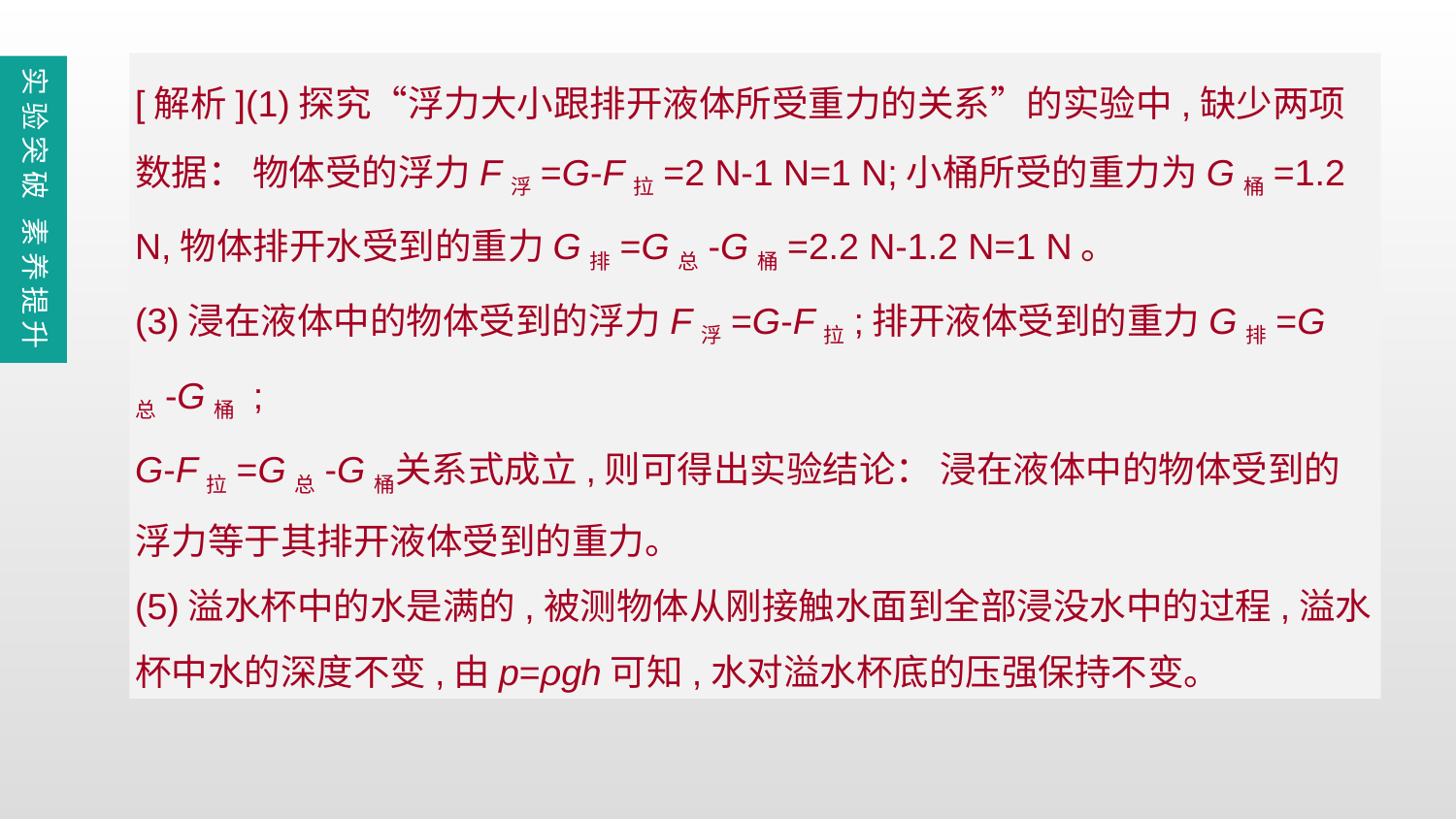

[解析](1)探究“浮力大小跟排开液体所受重力的关系”的实验中,缺少两项数据： 物体受的浮力F浮=G-F拉=2 N-1 N=1 N;小桶所受的重力为G桶=1.2 N,物体排开水受到的重力G排=G总-G桶=2.2 N-1.2 N=1 N。
(3)浸在液体中的物体受到的浮力F浮=G-F拉;排开液体受到的重力G排=G总-G桶  ;
G-F拉=G总-G桶关系式成立,则可得出实验结论： 浸在液体中的物体受到的浮力等于其排开液体受到的重力。
(5)溢水杯中的水是满的,被测物体从刚接触水面到全部浸没水中的过程,溢水杯中水的深度不变,由p=ρgh可知,水对溢水杯底的压强保持不变。

实验突破 素养提升